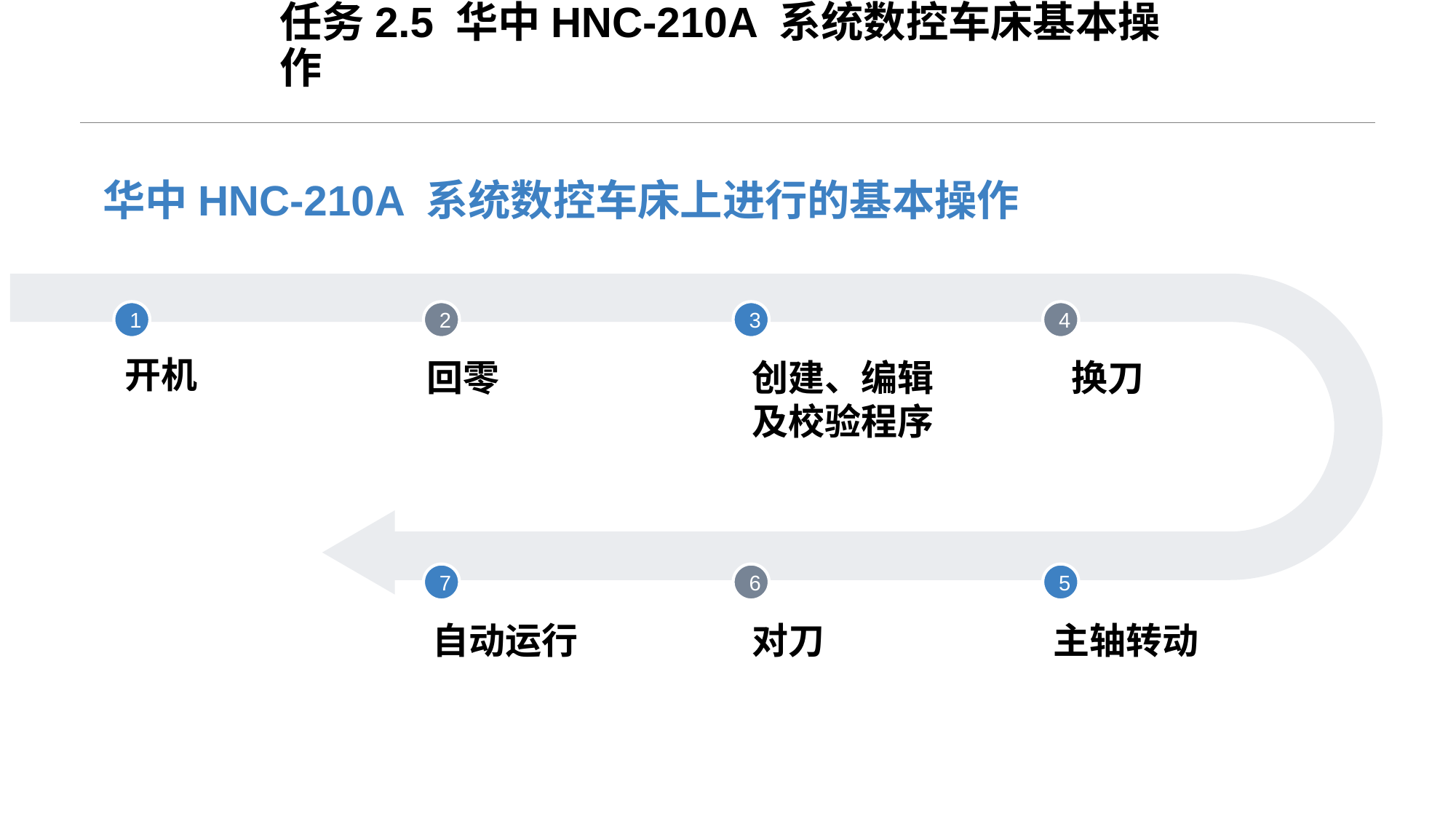

任务2.5 华中HNC-210A 系统数控车床基本操作
华中HNC-210A 系统数控车床上进行的基本操作

1
开机
2
回零
3
创建、编辑及校验程序
4
换刀
7
自动运行
6
对刀
5
主轴转动